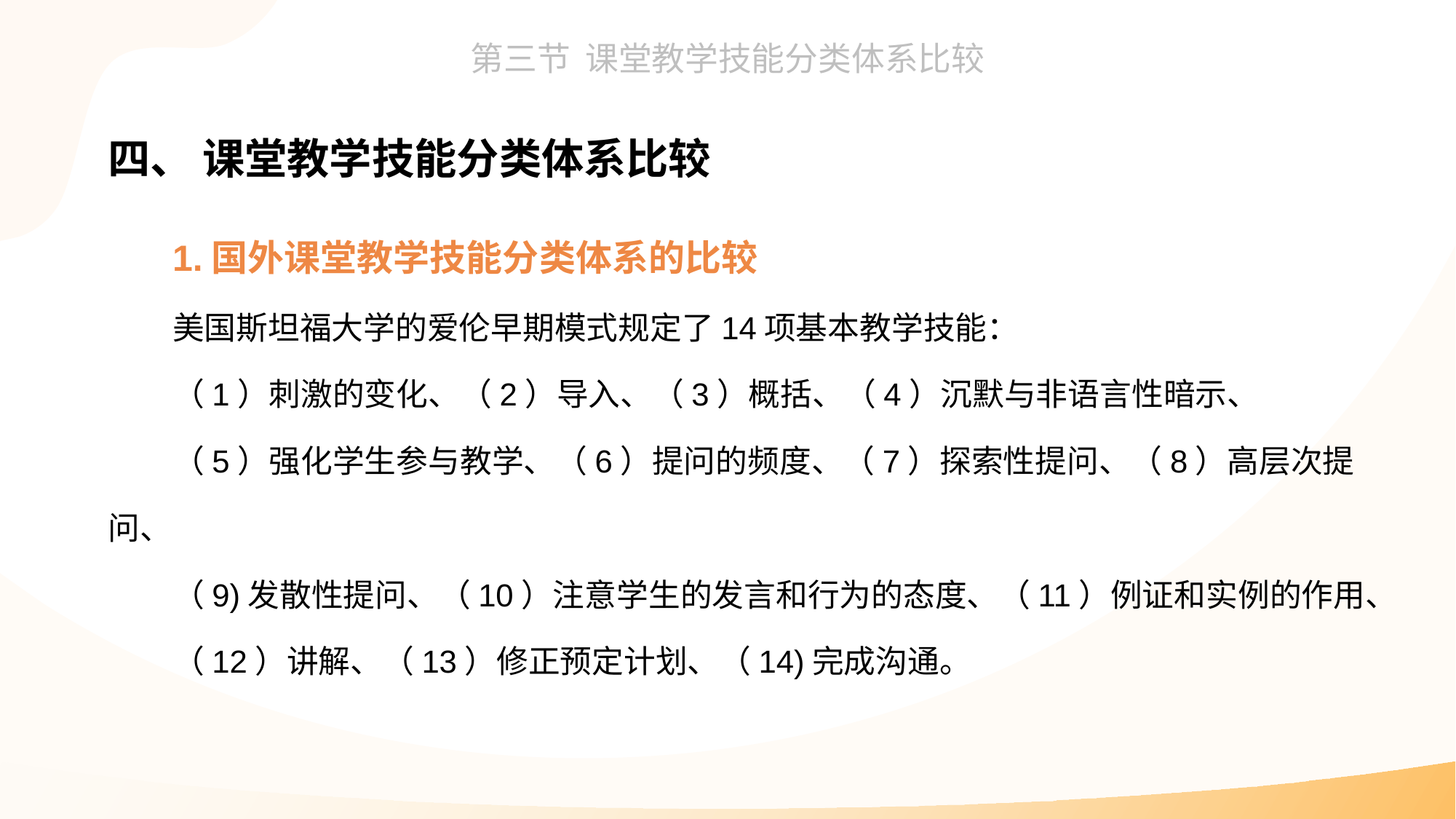

四、 课堂教学技能分类体系比较
1.国外课堂教学技能分类体系的比较
美国斯坦福大学的爱伦早期模式规定了14项基本教学技能：
（1）刺激的变化、（2）导入、（3）概括、（4）沉默与非语言性暗示、
（5）强化学生参与教学、（6）提问的频度、（7）探索性提问、（8）高层次提问、
（9)发散性提问、（10）注意学生的发言和行为的态度、（11）例证和实例的作用、
（12）讲解、（13）修正预定计划、（14)完成沟通。